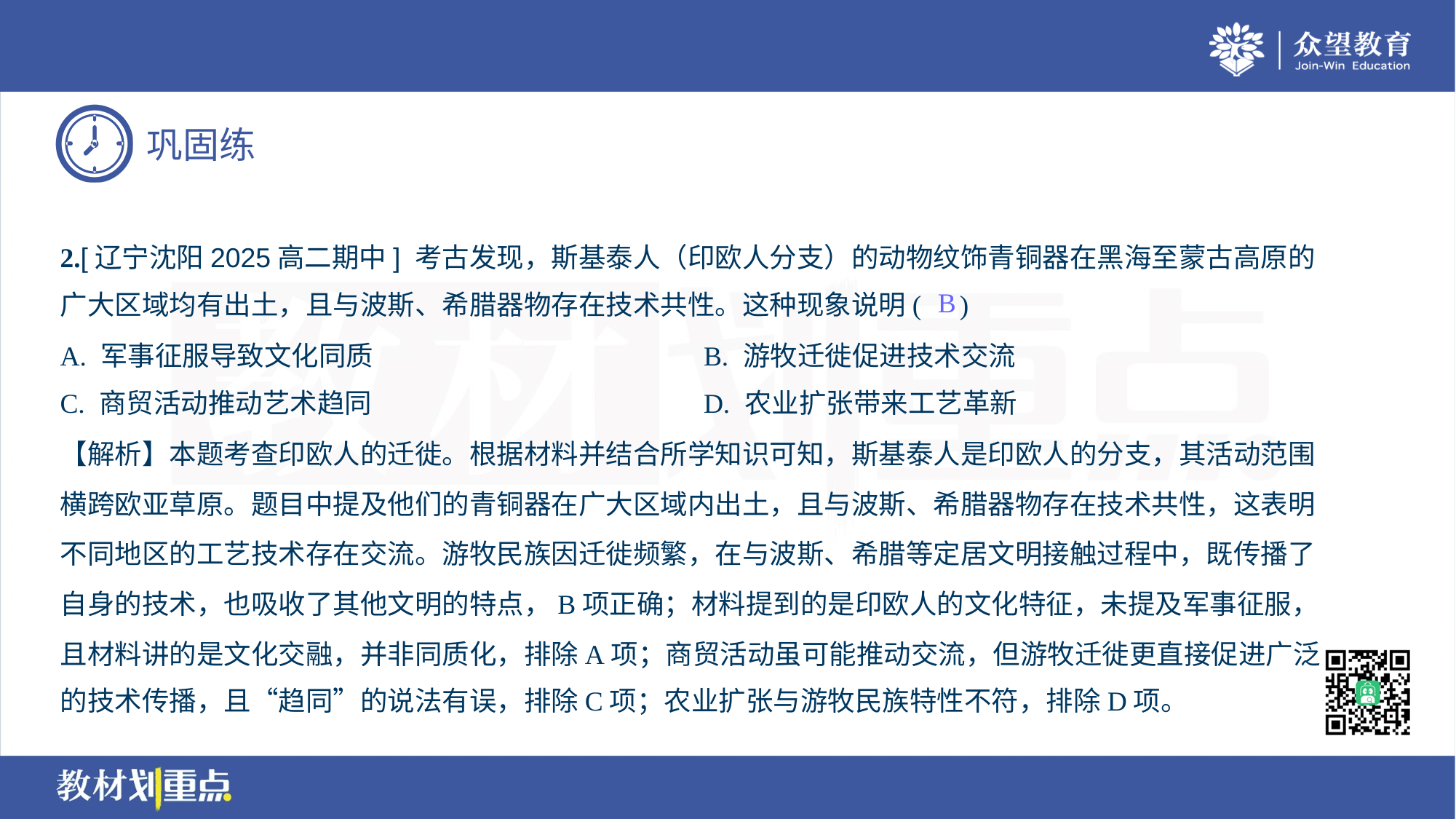

2.[辽宁沈阳2025高二期中] 考古发现，斯基泰人（印欧人分支）的动物纹饰青铜器在黑海至蒙古高原的
广大区域均有出土，且与波斯、希腊器物存在技术共性。这种现象说明(     )
B
A. 军事征服导致文化同质	B. 游牧迁徙促进技术交流
C. 商贸活动推动艺术趋同	D. 农业扩张带来工艺革新
【解析】本题考查印欧人的迁徙。根据材料并结合所学知识可知，斯基泰人是印欧人的分支，其活动范围
横跨欧亚草原。题目中提及他们的青铜器在广大区域内出土，且与波斯、希腊器物存在技术共性，这表明
不同地区的工艺技术存在交流。游牧民族因迁徙频繁，在与波斯、希腊等定居文明接触过程中，既传播了
自身的技术，也吸收了其他文明的特点，B项正确；材料提到的是印欧人的文化特征，未提及军事征服，
且材料讲的是文化交融，并非同质化，排除A项；商贸活动虽可能推动交流，但游牧迁徙更直接促进广泛
的技术传播，且“趋同”的说法有误，排除C项；农业扩张与游牧民族特性不符，排除D项。